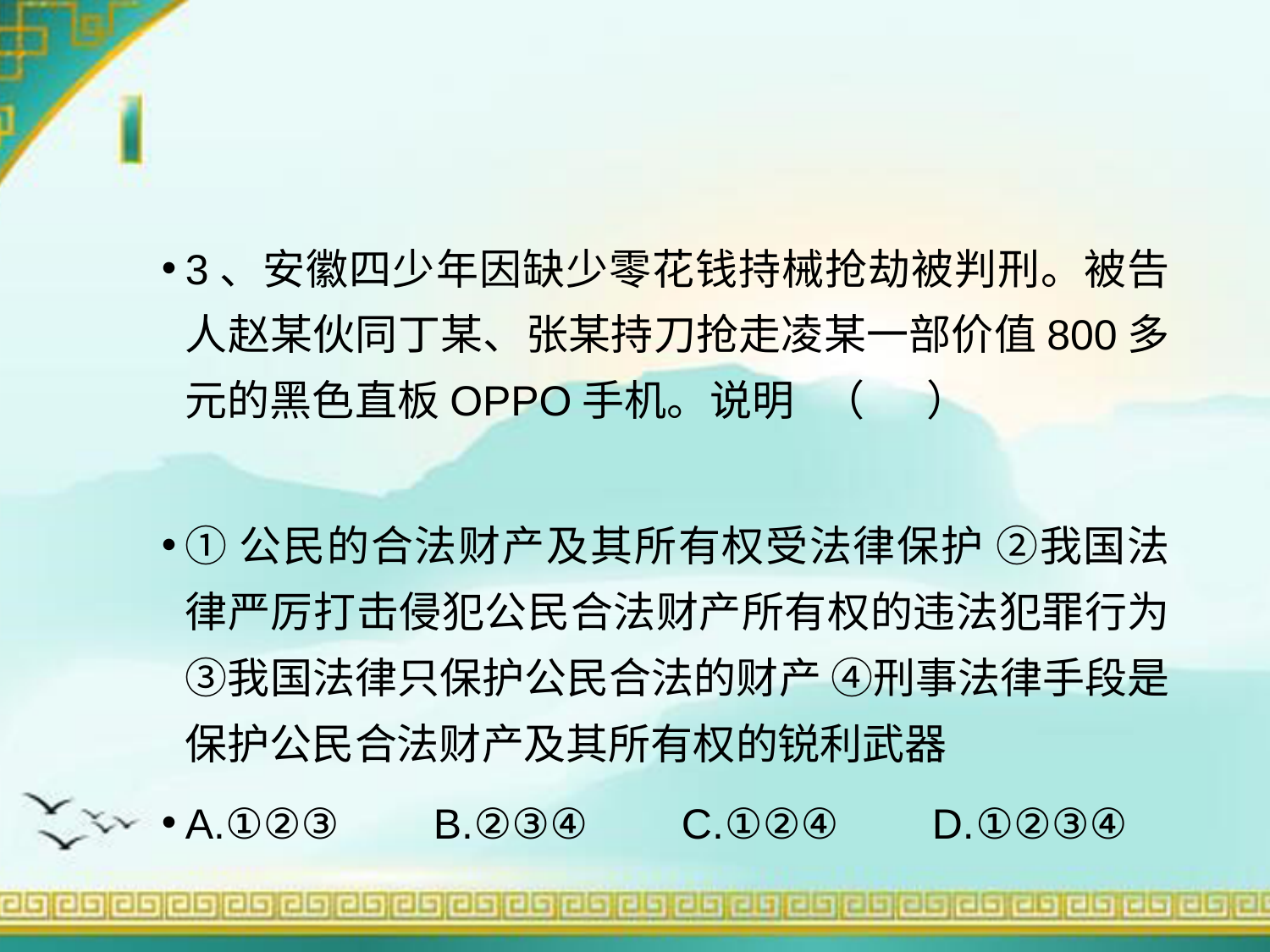

3、安徽四少年因缺少零花钱持械抢劫被判刑。被告人赵某伙同丁某、张某持刀抢走凌某一部价值800多元的黑色直板OPPO手机。说明   （  　）
①公民的合法财产及其所有权受法律保护 ②我国法律严厉打击侵犯公民合法财产所有权的违法犯罪行为 ③我国法律只保护公民合法的财产 ④刑事法律手段是保护公民合法财产及其所有权的锐利武器
A.①②③        B.②③④        C.①②④        D.①②③④